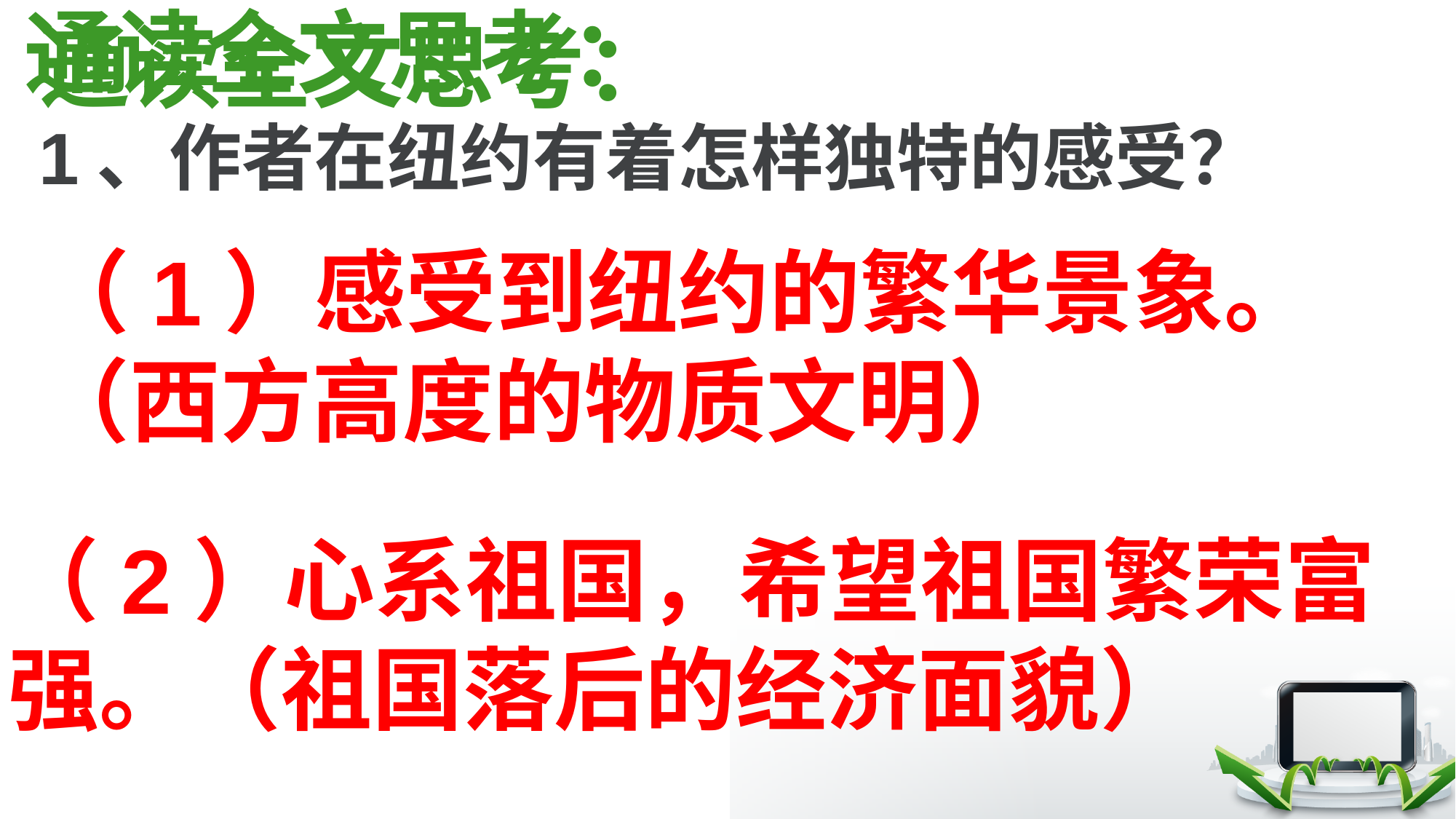

通读全文思考：
通读全文思考：
1、作者在纽约有着怎样独特的感受？
（1）感受到纽约的繁华景象。（西方高度的物质文明）
（2）心系祖国，希望祖国繁荣富强。（祖国落后的经济面貌）